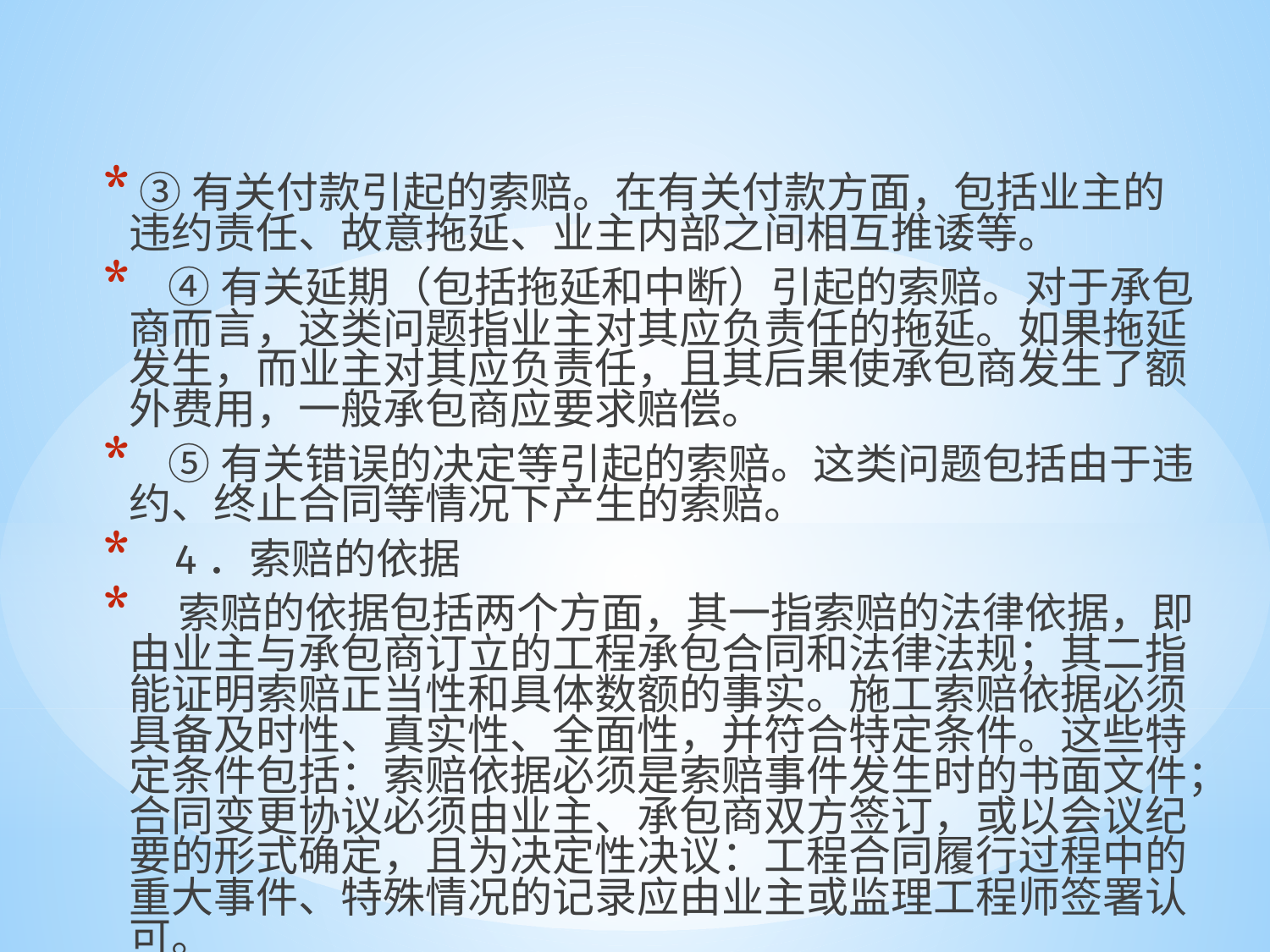

③有关付款引起的索赔。在有关付款方面，包括业主的违约责任、故意拖延、业主内部之间相互推诿等。
    ④有关延期（包括拖延和中断）引起的索赔。对于承包商而言，这类问题指业主对其应负责任的拖延。如果拖延发生，而业主对其应负责任，且其后果使承包商发生了额外费用，一般承包商应要求赔偿。
    ⑤有关错误的决定等引起的索赔。这类问题包括由于违约、终止合同等情况下产生的索赔。
    4．索赔的依据
    索赔的依据包括两个方面，其一指索赔的法律依据，即由业主与承包商订立的工程承包合同和法律法规；其二指能证明索赔正当性和具体数额的事实。施工索赔依据必须具备及时性、真实性、全面性，并符合特定条件。这些特定条件包括：索赔依据必须是索赔事件发生时的书面文件；合同变更协议必须由业主、承包商双方签订，或以会议纪要的形式确定，且为决定性决议：工程合同履行过程中的重大事件、特殊情况的记录应由业主或监理工程师签署认可。
#